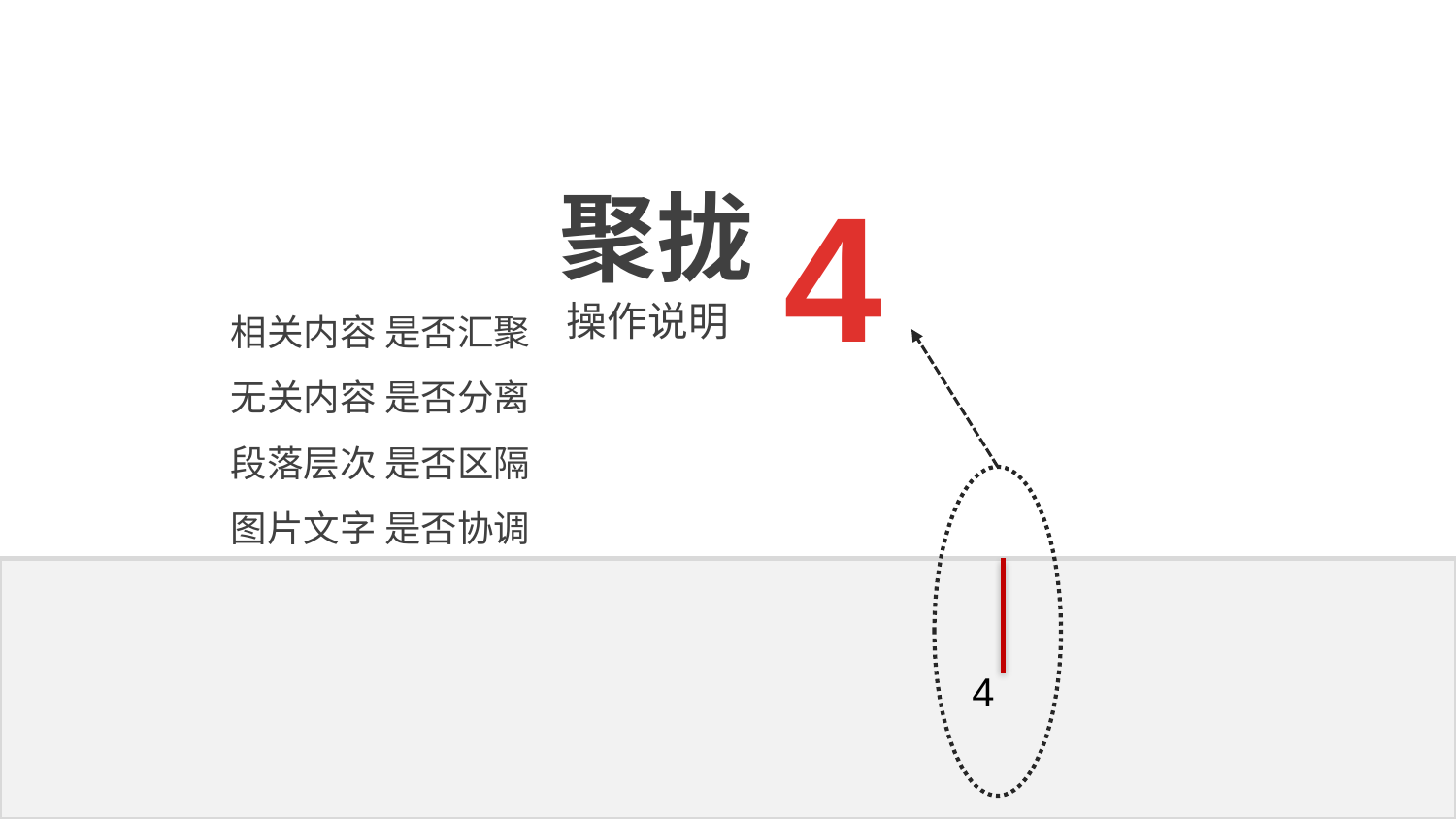

4
聚拢
相关内容 是否汇聚
无关内容 是否分离
段落层次 是否区隔
图片文字 是否协调
操作说明

4